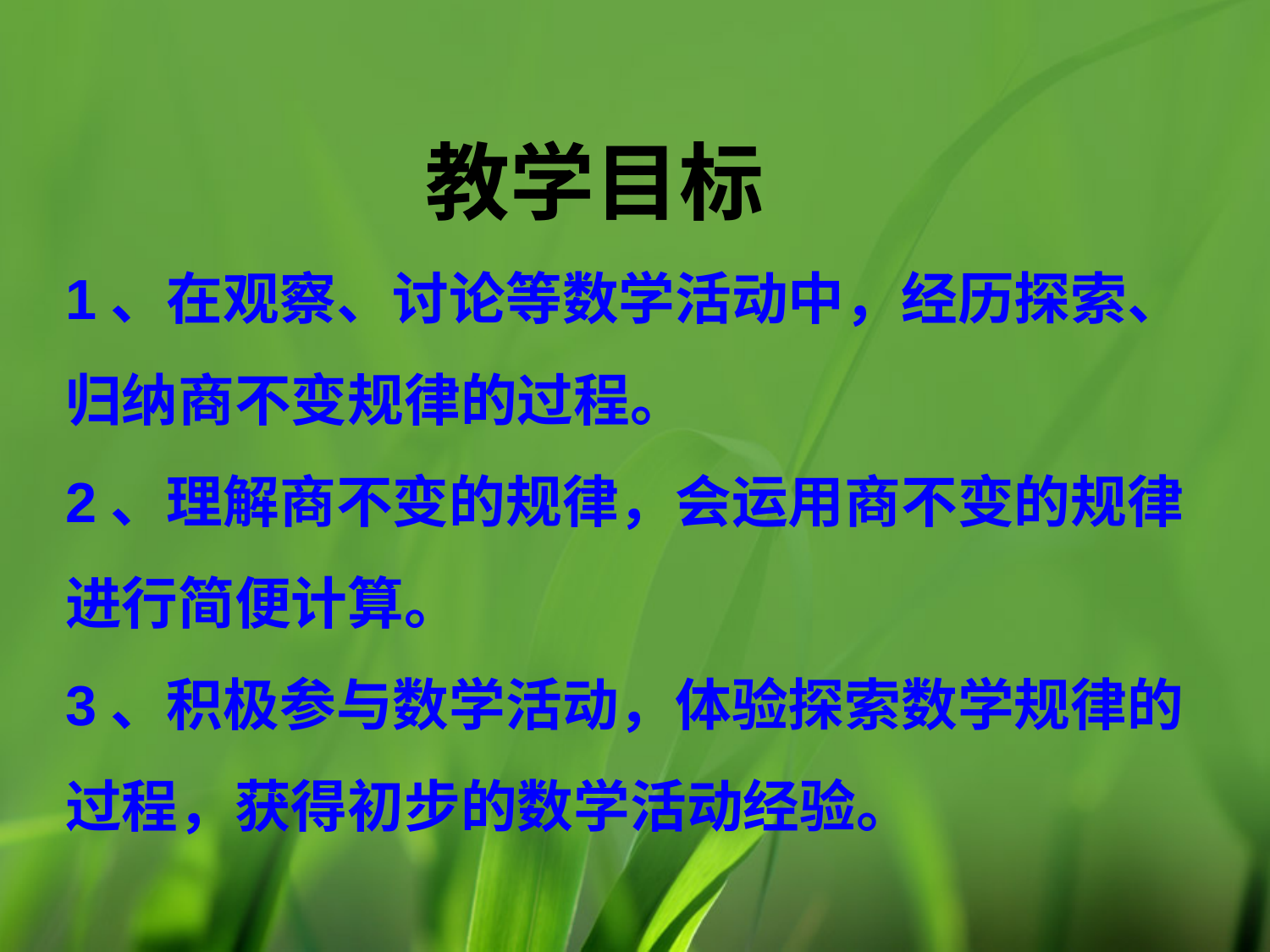

教学目标
1、在观察、讨论等数学活动中，经历探索、归纳商不变规律的过程。
2、理解商不变的规律，会运用商不变的规律进行简便计算。
3、积极参与数学活动，体验探索数学规律的过程，获得初步的数学活动经验。